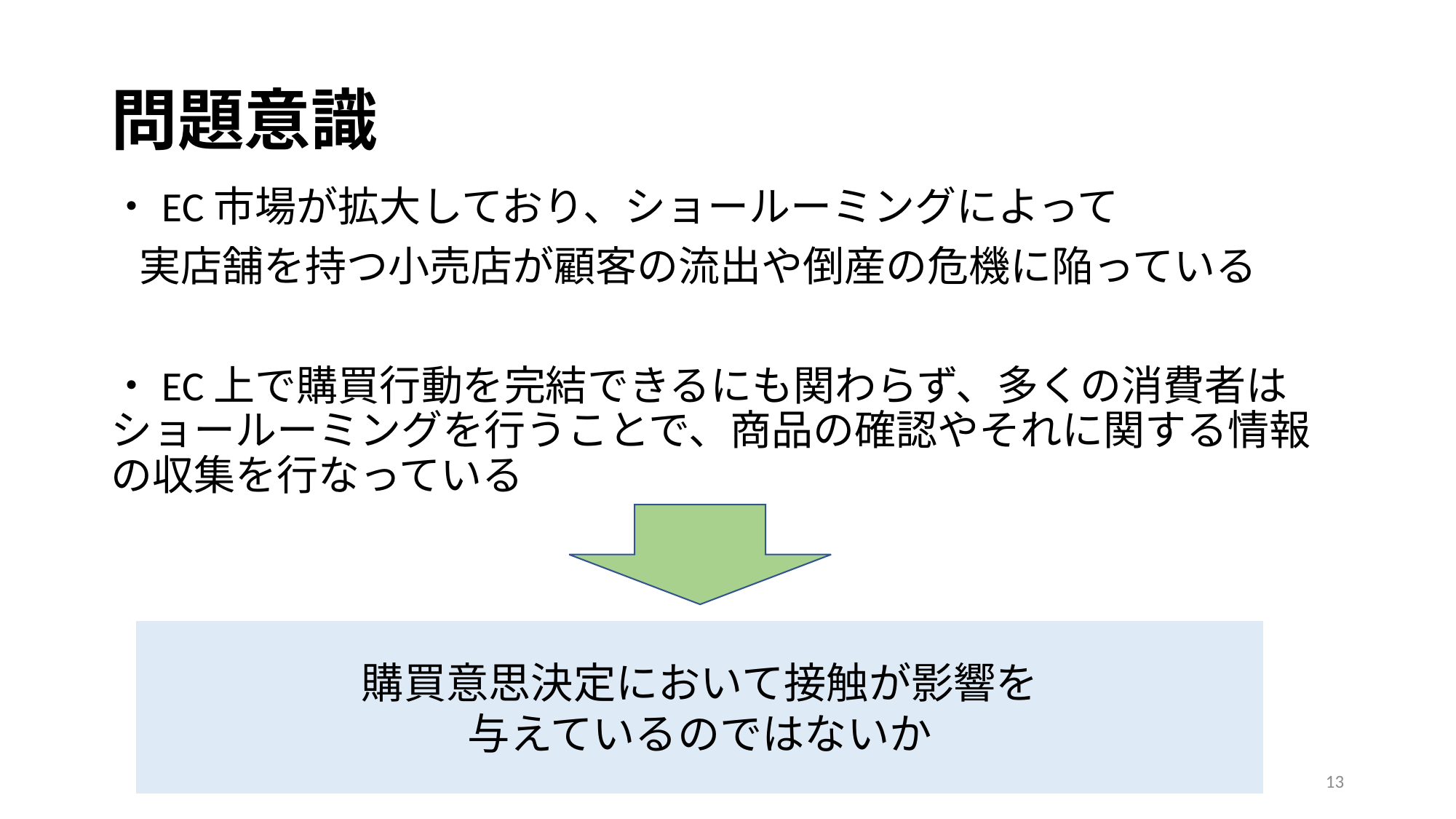

# 問題意識
・EC市場が拡大しており、ショールーミングによって
  実店舗を持つ小売店が顧客の流出や倒産の危機に陥っている

・EC上で購買行動を完結できるにも関わらず、多くの消費者はショールーミングを行うことで、商品の確認やそれに関する情報の収集を行なっている

購買意思決定において接触が影響を
与えているのではないか
13